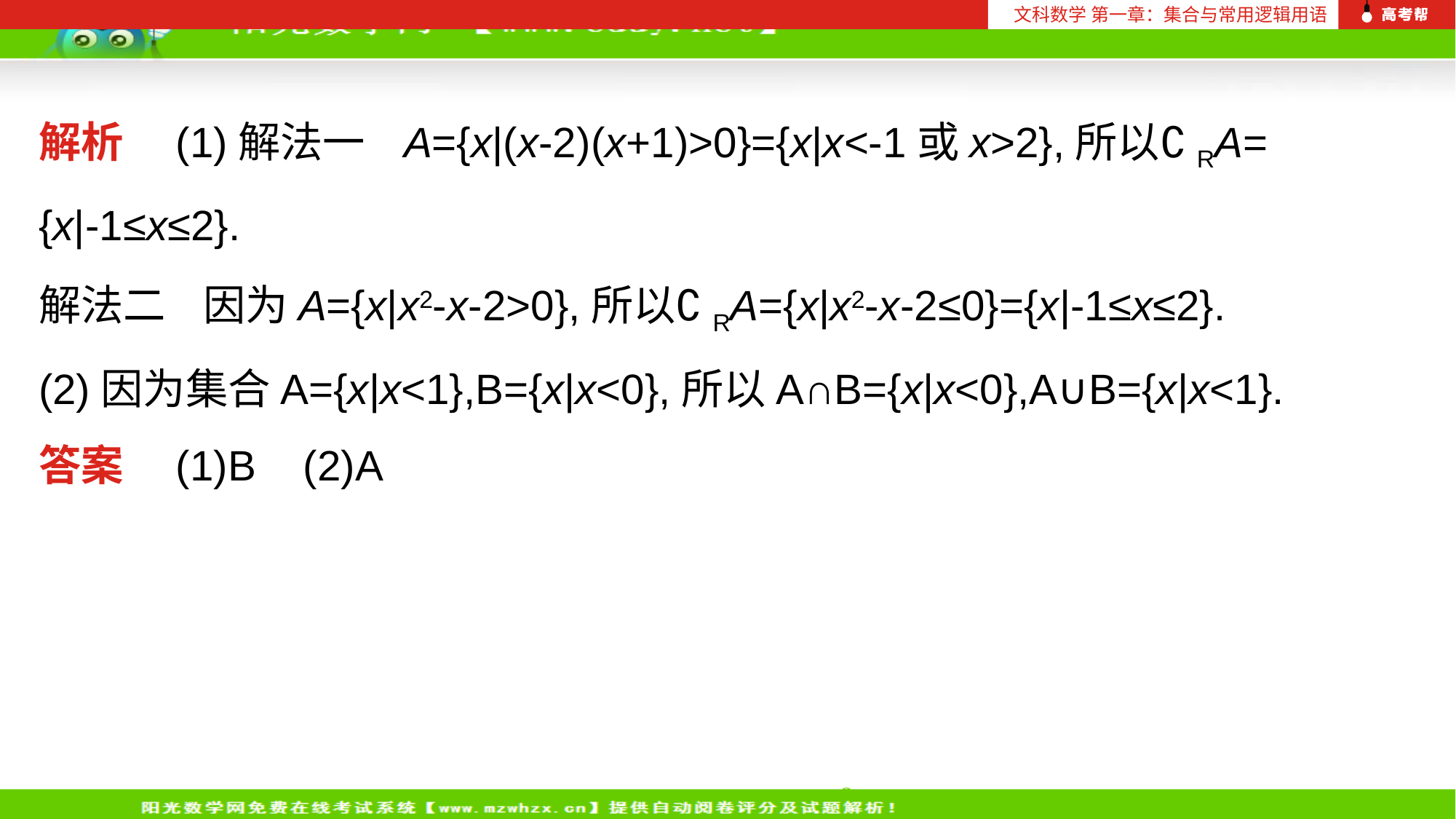

文科数学 第一章：集合与常用逻辑用语

解析　(1)解法一   A={x|(x-2)(x+1)>0}={x|x<-1或x>2},所以∁RA=
{x|-1≤x≤2}.
解法二    因为A={x|x2-x-2>0},所以∁RA={x|x2-x-2≤0}={x|-1≤x≤2}.
(2)因为集合A={x|x<1},B={x|x<0},所以A∩B={x|x<0},A∪B={x|x<1}.
答案　(1)B    (2)A